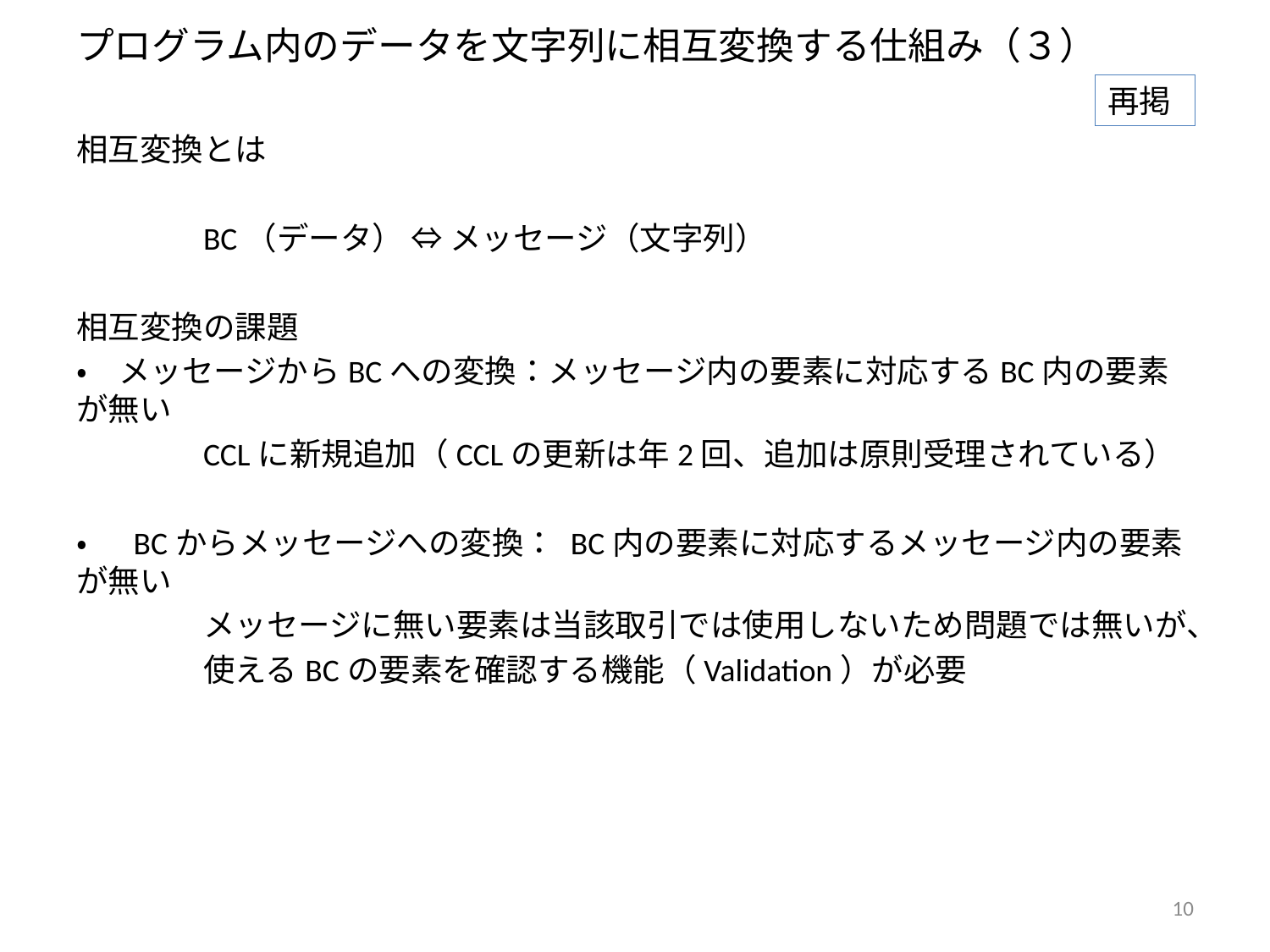

# プログラム内のデータを文字列に相互変換する仕組み（３）
再掲
相互変換とは

	BC（データ） ⇔ メッセージ（文字列）

相互変換の課題
・　メッセージからBCへの変換：メッセージ内の要素に対応するBC内の要素が無い
	CCLに新規追加（CCLの更新は年2回、追加は原則受理されている）

・　 BCからメッセージへの変換： BC内の要素に対応するメッセージ内の要素が無い
	メッセージに無い要素は当該取引では使用しないため問題では無いが、
	使えるBCの要素を確認する機能（Validation）が必要
10